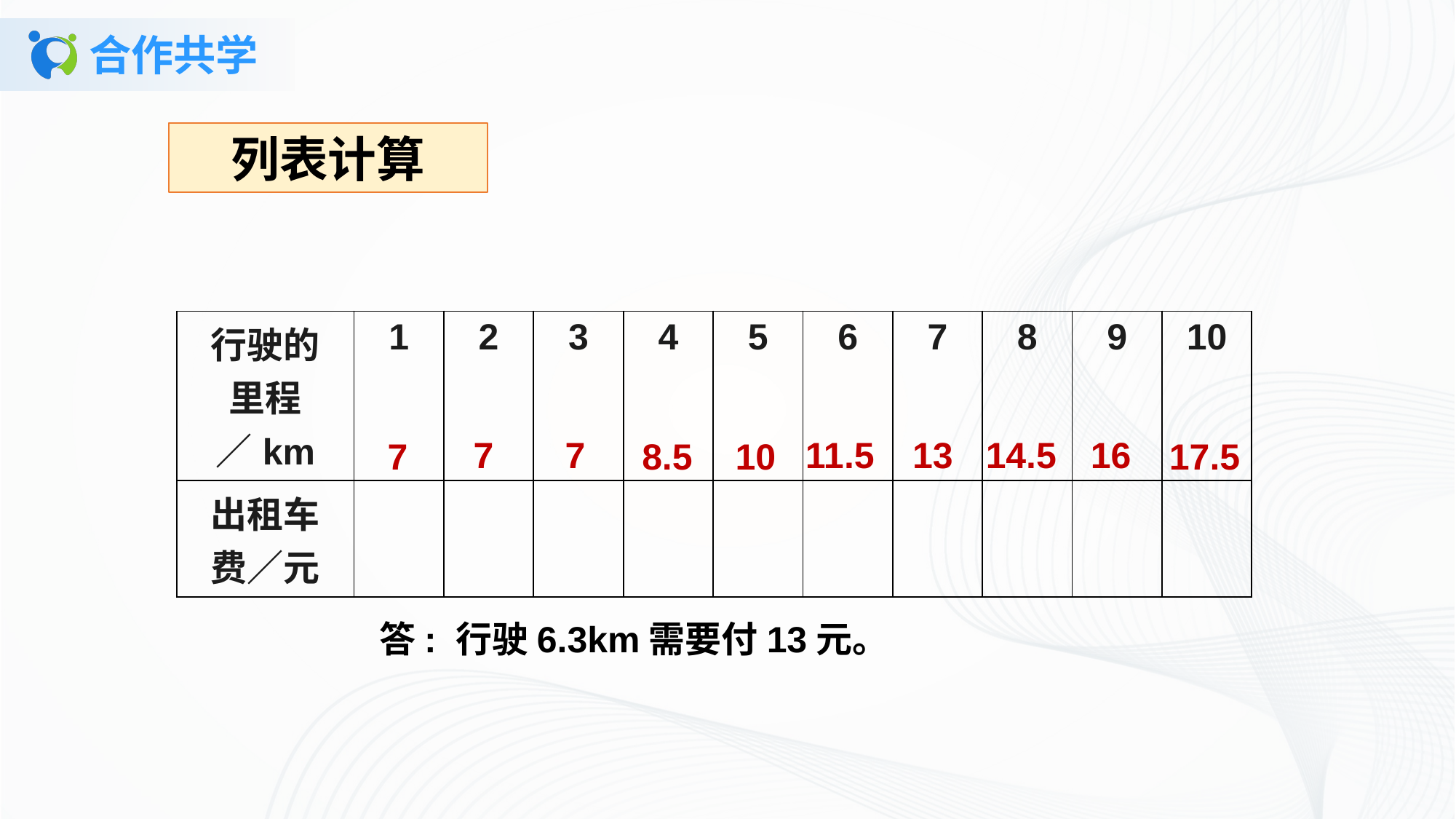

# 合作共学
列表计算
| 行驶的 里程∕km | 1 | 2 | 3 | 4 | 5 | 6 | 7 | 8 | 9 | 10 |
| --- | --- | --- | --- | --- | --- | --- | --- | --- | --- | --- |
| 出租车 费∕元 |  |  |  |  |  |  |  |  |  |  |
7
7
11.5
13
14.5
16
7
8.5
17.5
10
答: 行驶6.3km需要付13元。